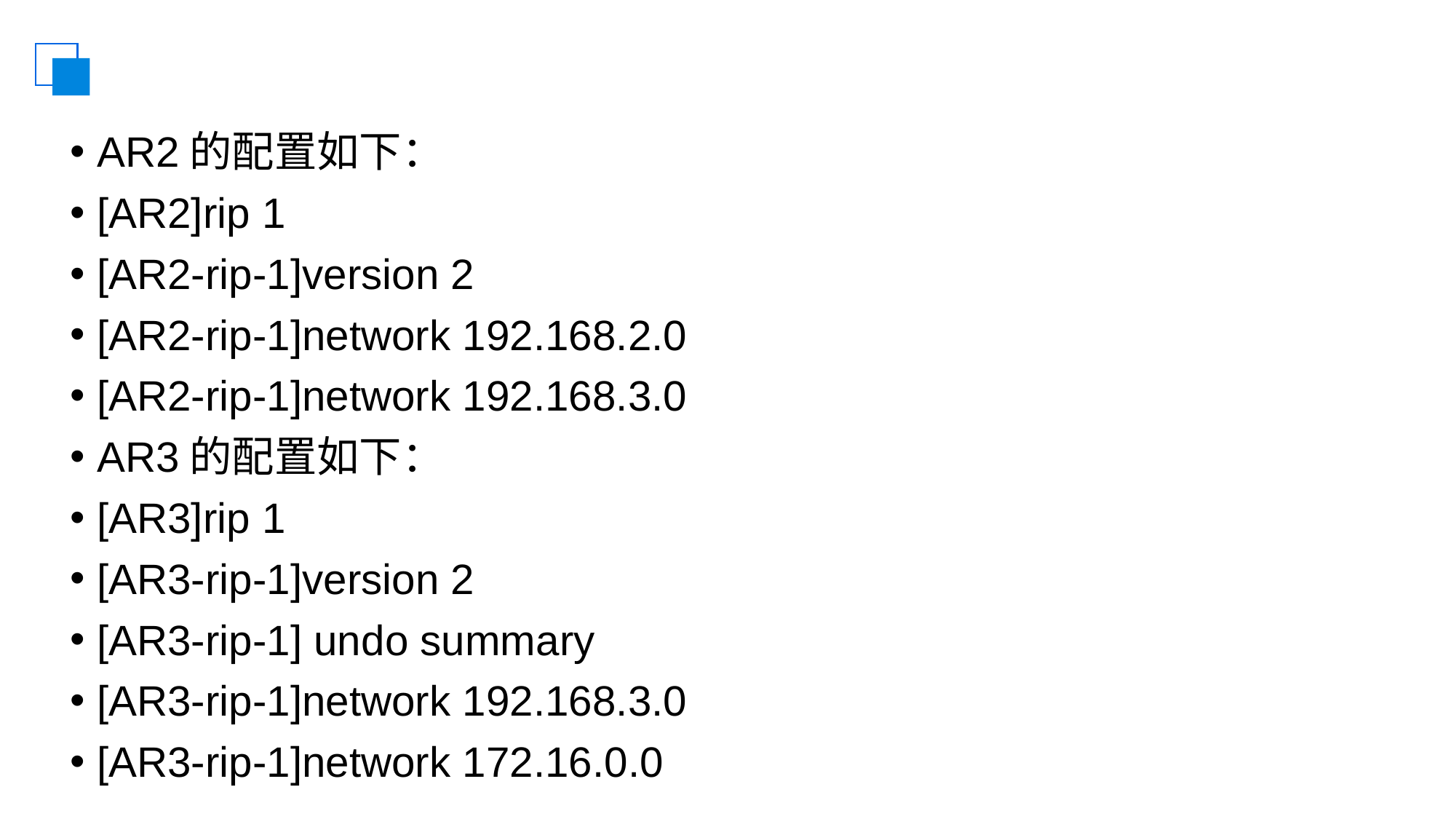

#
AR2的配置如下：
[AR2]rip 1
[AR2-rip-1]version 2
[AR2-rip-1]network 192.168.2.0
[AR2-rip-1]network 192.168.3.0
AR3的配置如下：
[AR3]rip 1
[AR3-rip-1]version 2
[AR3-rip-1] undo summary
[AR3-rip-1]network 192.168.3.0
[AR3-rip-1]network 172.16.0.0